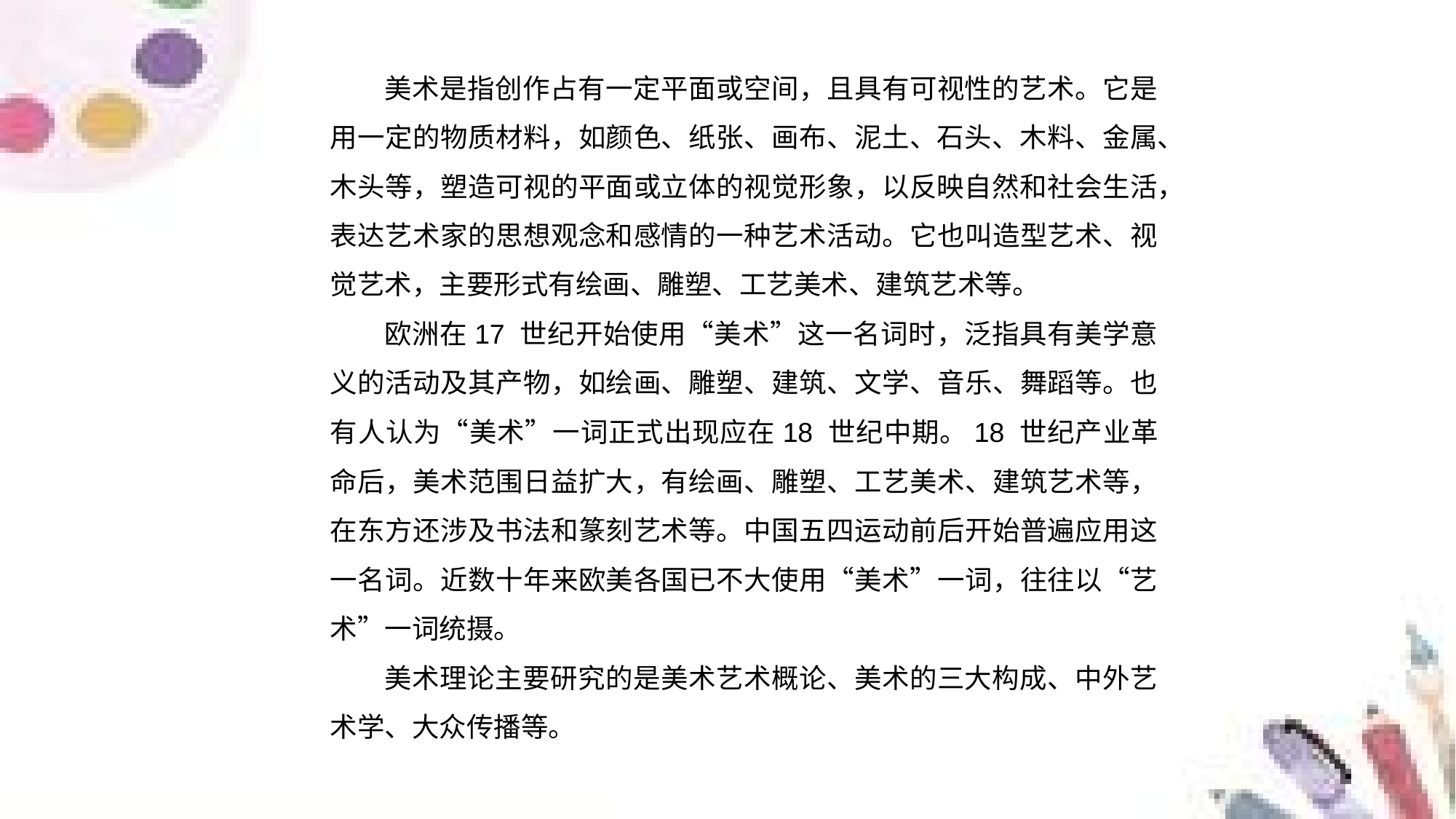

美术是指创作占有一定平面或空间，且具有可视性的艺术。它是用一定的物质材料，如颜色、纸张、画布、泥土、石头、木料、金属、木头等，塑造可视的平面或立体的视觉形象，以反映自然和社会生活，表达艺术家的思想观念和感情的一种艺术活动。它也叫造型艺术、视觉艺术，主要形式有绘画、雕塑、工艺美术、建筑艺术等。
欧洲在17 世纪开始使用“美术”这一名词时，泛指具有美学意义的活动及其产物，如绘画、雕塑、建筑、文学、音乐、舞蹈等。也有人认为“美术”一词正式出现应在18 世纪中期。18 世纪产业革命后，美术范围日益扩大，有绘画、雕塑、工艺美术、建筑艺术等，在东方还涉及书法和篆刻艺术等。中国五四运动前后开始普遍应用这一名词。近数十年来欧美各国已不大使用“美术”一词，往往以“艺术”一词统摄。
美术理论主要研究的是美术艺术概论、美术的三大构成、中外艺术学、大众传播等。
6